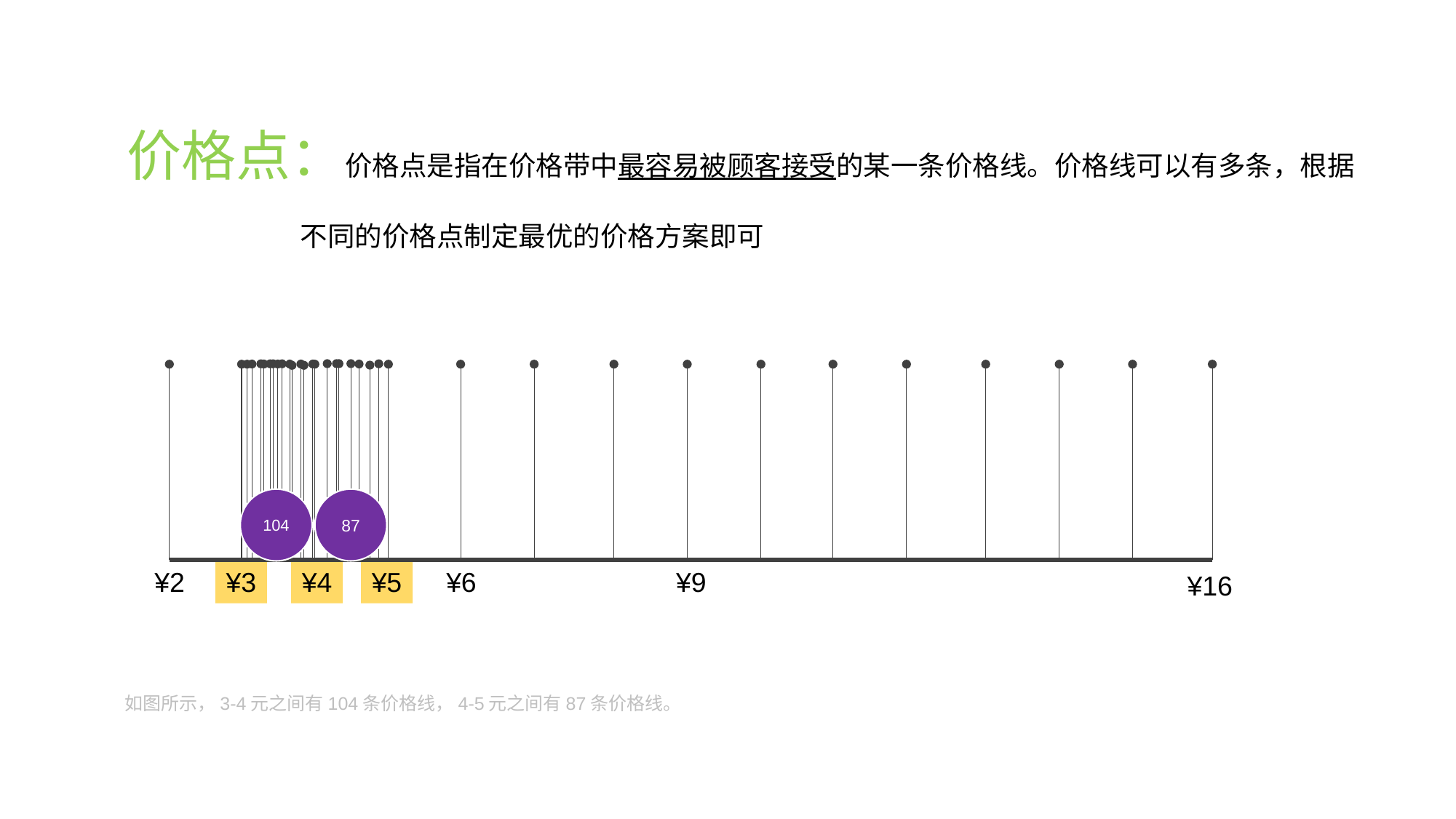

价格点：价格点是指在价格带中最容易被顾客接受的某一条价格线。价格线可以有多条，根据
                           不同的价格点制定最优的价格方案即可
104
87
¥2
¥3
¥4
¥5
¥6
¥9
¥16
如图所示，3-4元之间有104条价格线，4-5元之间有87条价格线。